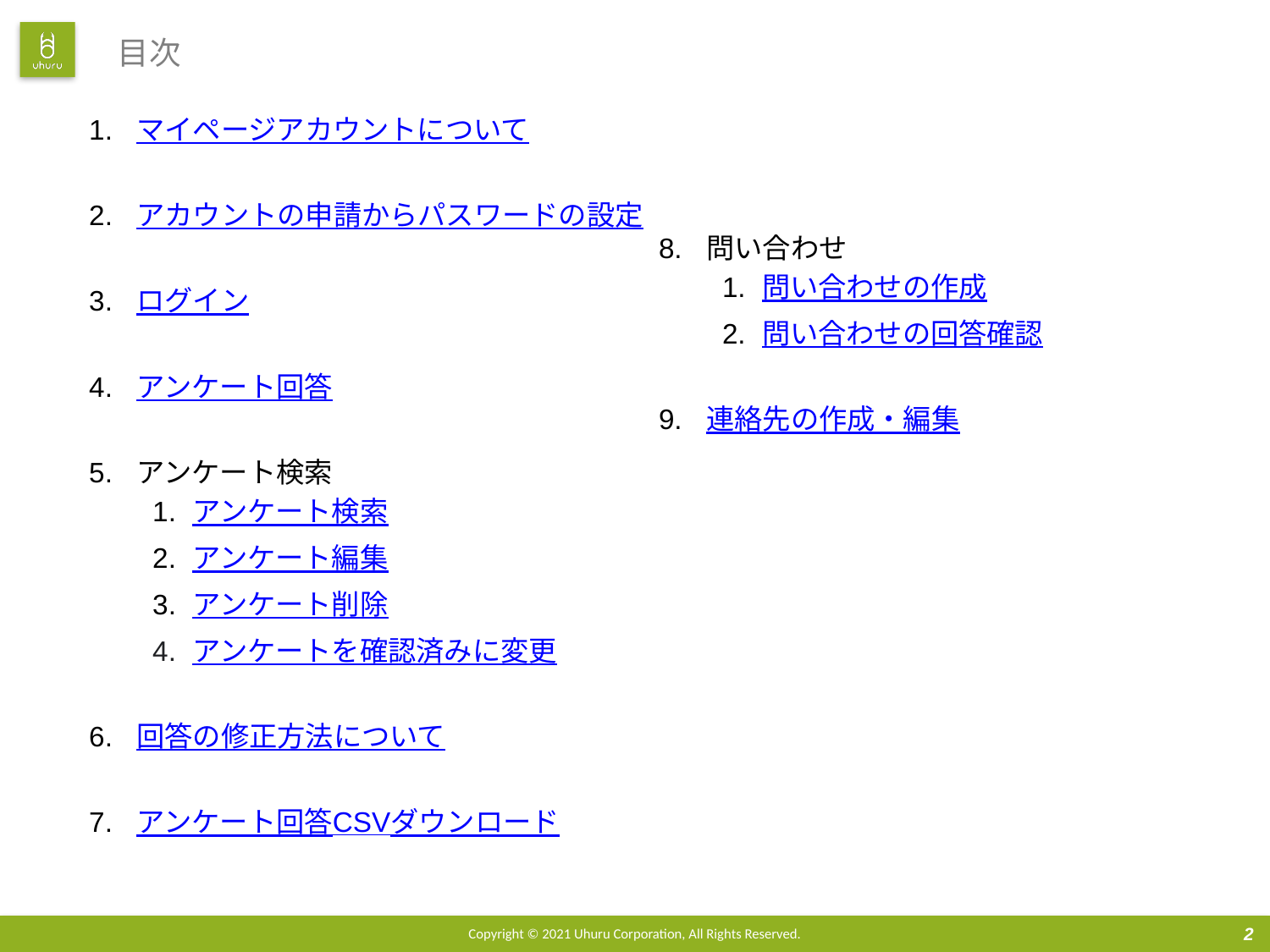

# 目次
マイページアカウントについて

アカウントの申請からパスワードの設定

ログイン

アンケート回答

アンケート検索
アンケート検索
アンケート編集
アンケート削除
アンケートを確認済みに変更

回答の修正方法について

アンケート回答CSVダウンロード

問い合わせ
問い合わせの作成
問い合わせの回答確認

連絡先の作成・編集

2